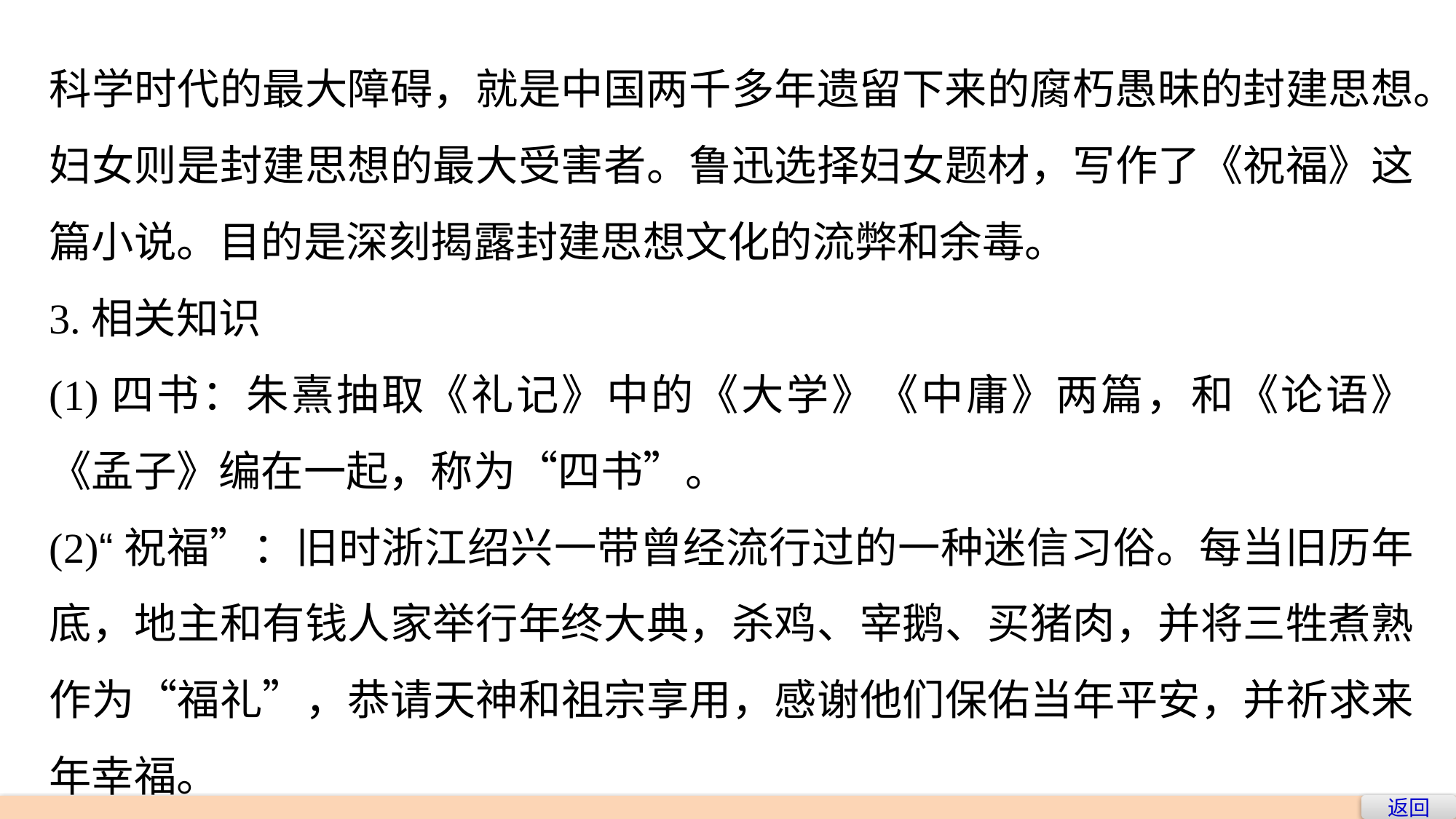

科学时代的最大障碍，就是中国两千多年遗留下来的腐朽愚昧的封建思想。妇女则是封建思想的最大受害者。鲁迅选择妇女题材，写作了《祝福》这篇小说。目的是深刻揭露封建思想文化的流弊和余毒。
3.相关知识
(1)四书：朱熹抽取《礼记》中的《大学》《中庸》两篇，和《论语》《孟子》编在一起，称为“四书”。
(2)“祝福”：旧时浙江绍兴一带曾经流行过的一种迷信习俗。每当旧历年底，地主和有钱人家举行年终大典，杀鸡、宰鹅、买猪肉，并将三牲煮熟作为“福礼”，恭请天神和祖宗享用，感谢他们保佑当年平安，并祈求来年幸福。
返回